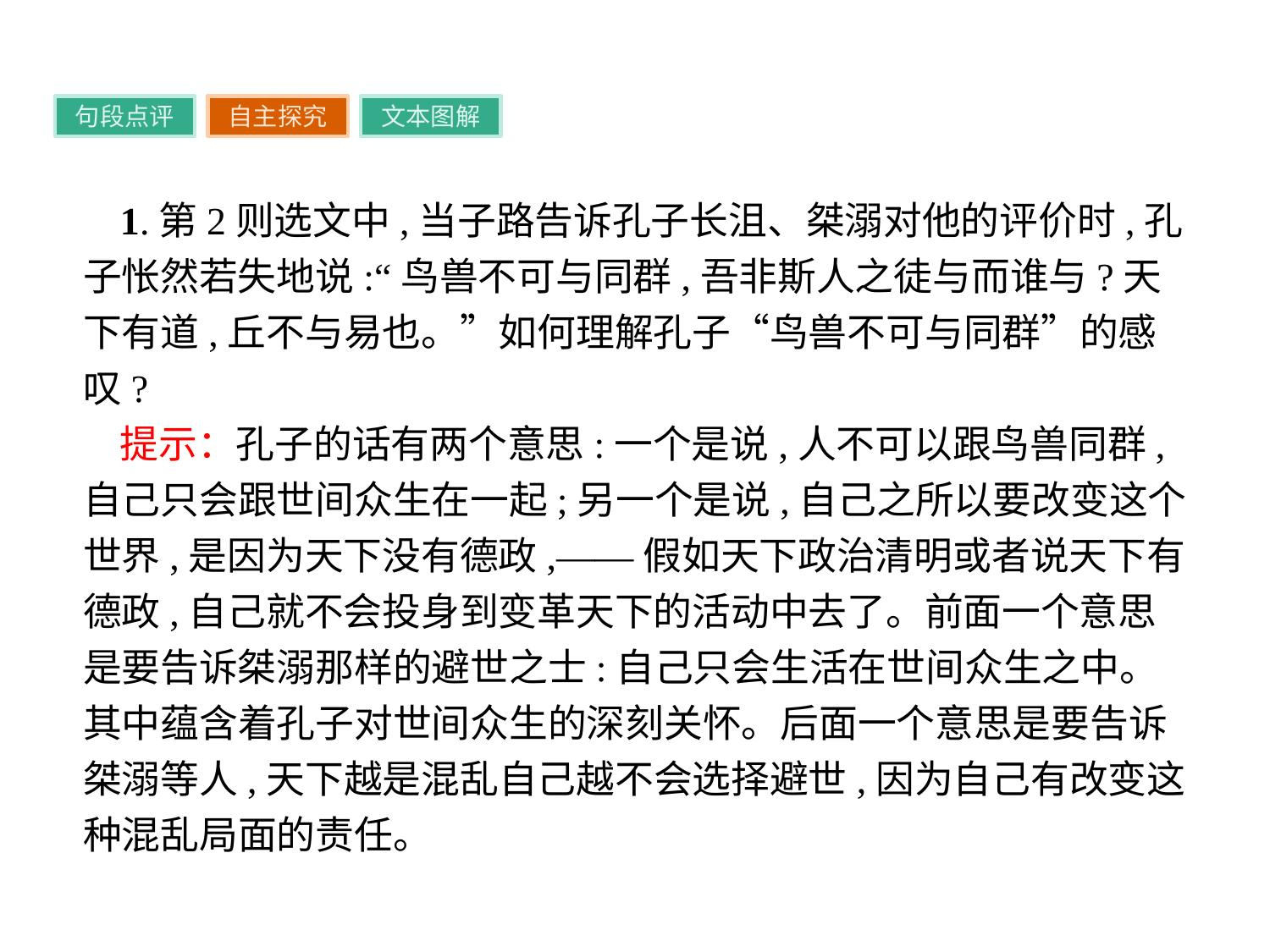

句段点评
自主探究
文本图解
1.第2则选文中,当子路告诉孔子长沮、桀溺对他的评价时,孔子怅然若失地说:“鸟兽不可与同群,吾非斯人之徒与而谁与?天下有道,丘不与易也。”如何理解孔子“鸟兽不可与同群”的感叹?
提示：孔子的话有两个意思:一个是说,人不可以跟鸟兽同群,自己只会跟世间众生在一起;另一个是说,自己之所以要改变这个世界,是因为天下没有德政,——假如天下政治清明或者说天下有德政,自己就不会投身到变革天下的活动中去了。前面一个意思是要告诉桀溺那样的避世之士:自己只会生活在世间众生之中。其中蕴含着孔子对世间众生的深刻关怀。后面一个意思是要告诉桀溺等人,天下越是混乱自己越不会选择避世,因为自己有改变这种混乱局面的责任。